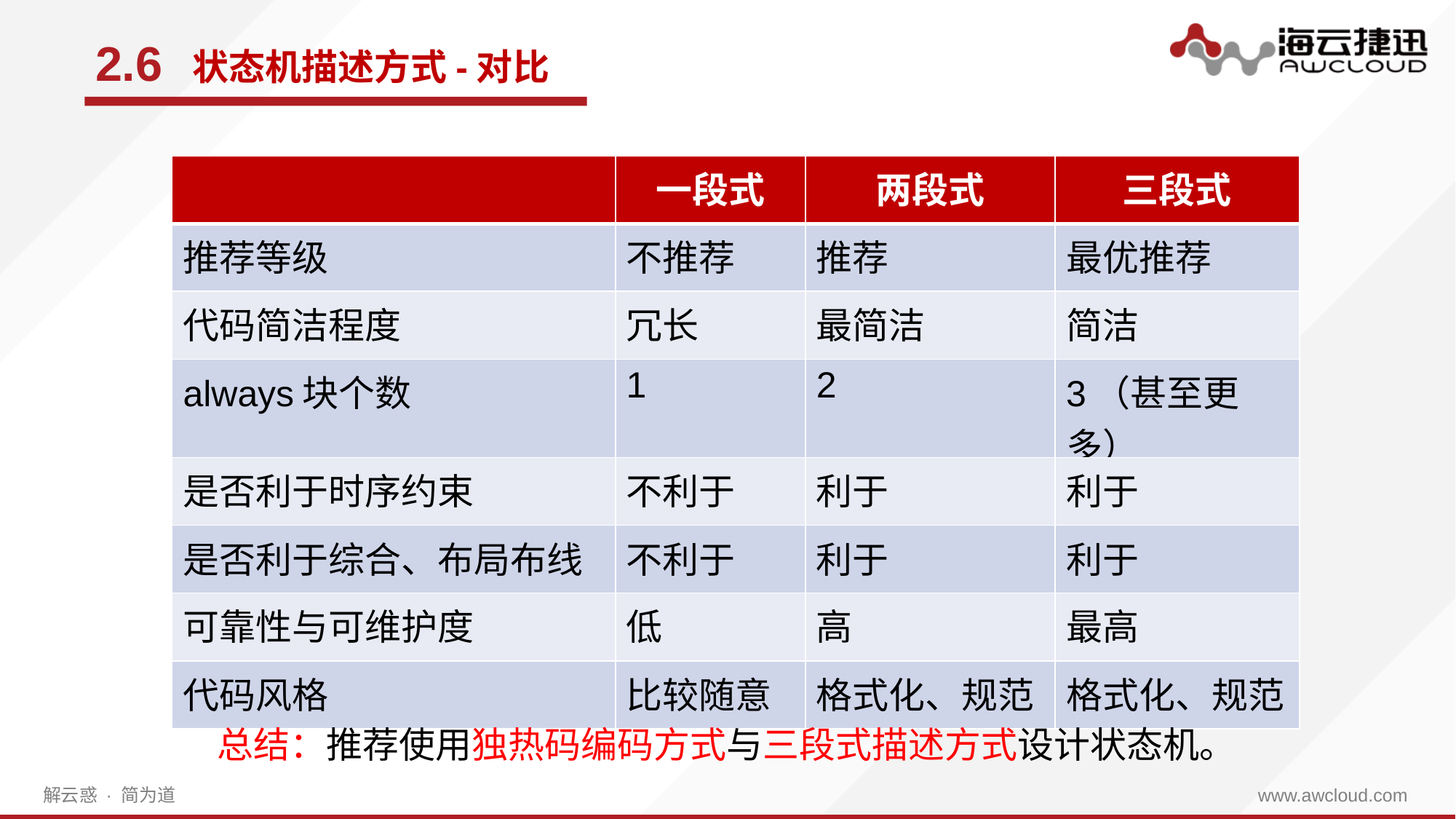

2.6
状态机描述方式-对比

|  | 一段式 | 两段式 | 三段式 |
| --- | --- | --- | --- |
| 推荐等级 | 不推荐 | 推荐 | 最优推荐 |
| 代码简洁程度 | 冗长 | 最简洁 | 简洁 |
| always块个数 | 1 | 2 | 3（甚至更多） |
| 是否利于时序约束 | 不利于 | 利于 | 利于 |
| 是否利于综合、布局布线 | 不利于 | 利于 | 利于 |
| 可靠性与可维护度 | 低 | 高 | 最高 |
| 代码风格 | 比较随意 | 格式化、规范 | 格式化、规范 |
e7d195523061f1c0205959036996ad55c215b892a7aac5c0B9ADEF7896FB48F2EF97163A2DE1401E1875DEDC438B7864AD24CA23553DBBBD975DAF4CAD4A2592689FFB6CEE59FFA55B2702D0E5EE29CD13A772EDE6F53528E69C5E9D25D472BDE10ED2E098947D65F27977D4F705C1FD4E05B93AC973C3A05509AF0DFFB6A805B38B5F304DD5A8D4
总结：推荐使用独热码编码方式与三段式描述方式设计状态机。